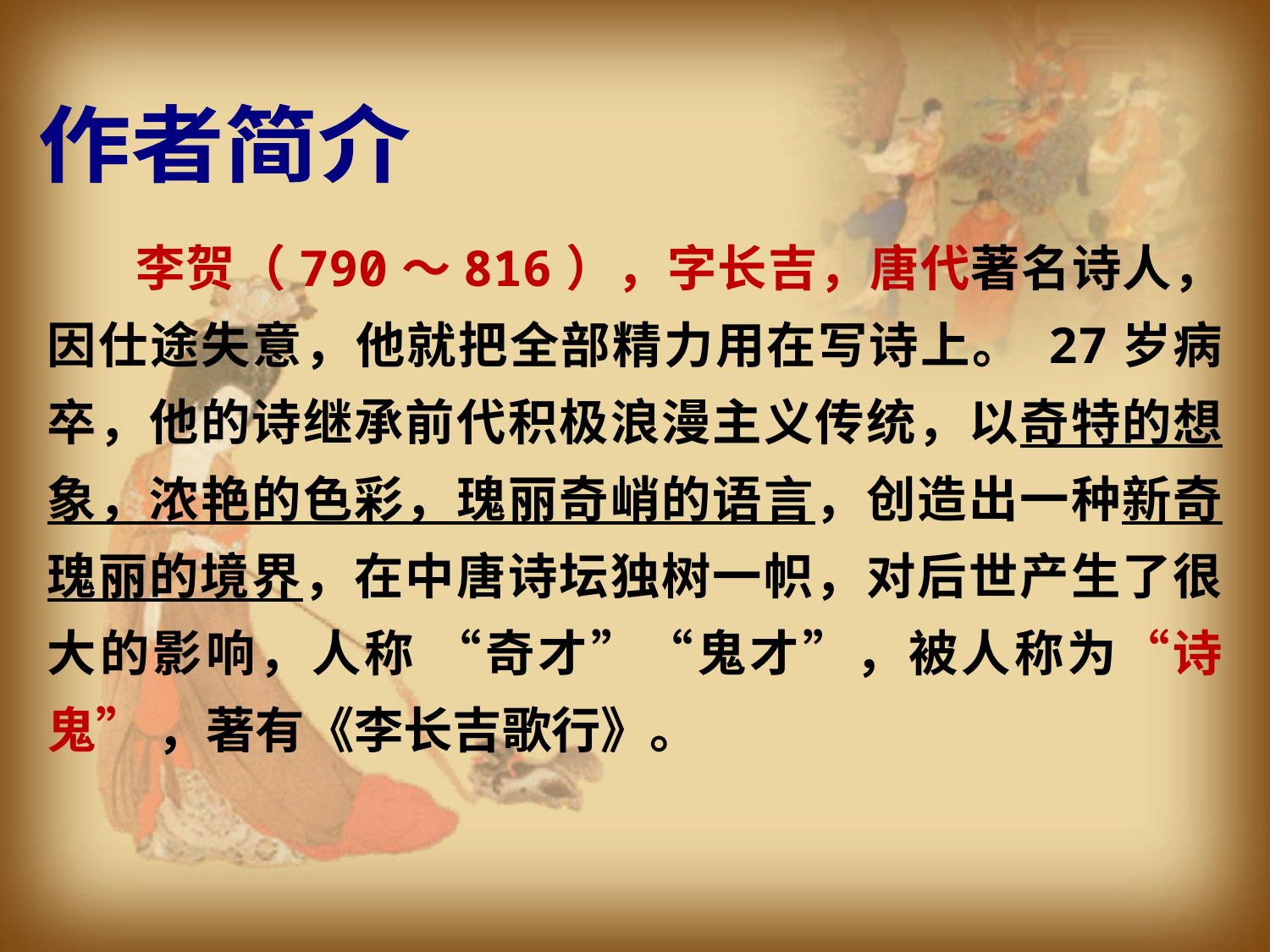

作者简介

      李贺（790～816），字长吉，唐代著名诗人，因仕途失意，他就把全部精力用在写诗上。 27岁病卒，他的诗继承前代积极浪漫主义传统，以奇特的想象，浓艳的色彩，瑰丽奇峭的语言，创造出一种新奇瑰丽的境界，在中唐诗坛独树一帜，对后世产生了很大的影响，人称 “奇才”“鬼才”，被人称为“诗鬼” ，著有《李长吉歌行》。